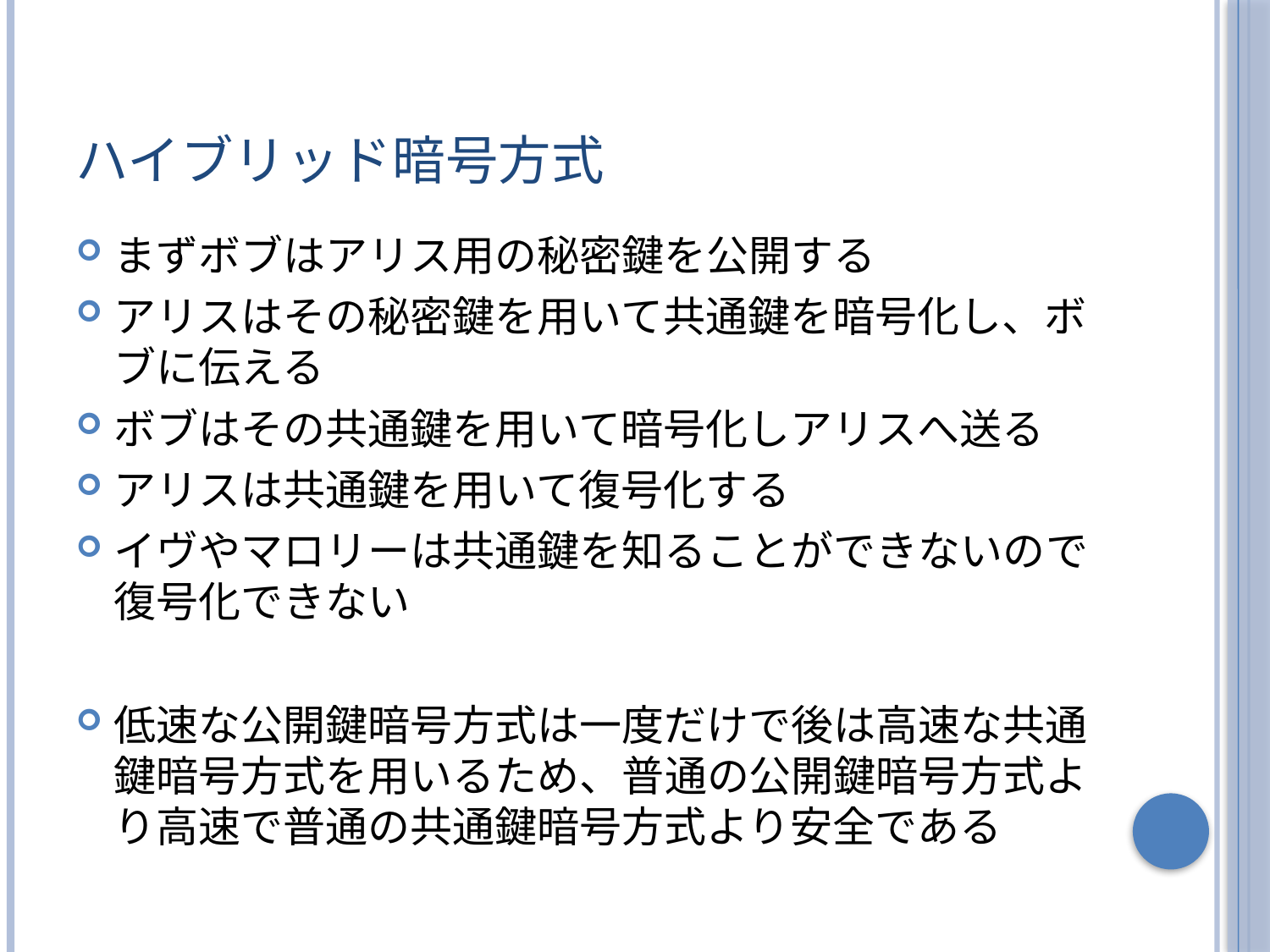

# ハイブリッド暗号方式
まずボブはアリス用の秘密鍵を公開する
アリスはその秘密鍵を用いて共通鍵を暗号化し、ボブに伝える
ボブはその共通鍵を用いて暗号化しアリスへ送る
アリスは共通鍵を用いて復号化する
イヴやマロリーは共通鍵を知ることができないので復号化できない

低速な公開鍵暗号方式は一度だけで後は高速な共通鍵暗号方式を用いるため、普通の公開鍵暗号方式より高速で普通の共通鍵暗号方式より安全である